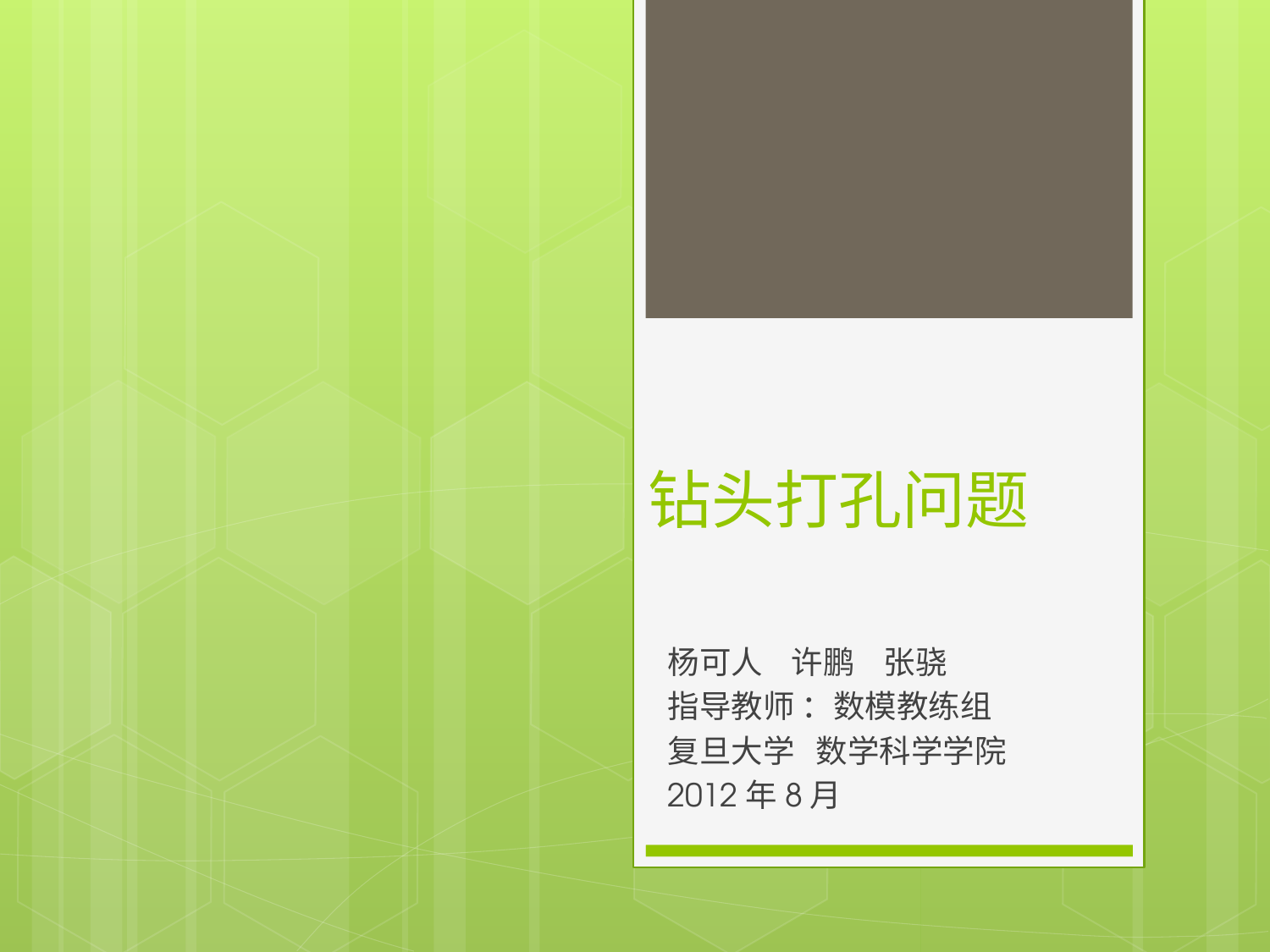

# 钻头打孔问题
杨可人    许鹏    张骁
指导教师 ：数模教练组
复旦大学   数学科学学院
2012年8月